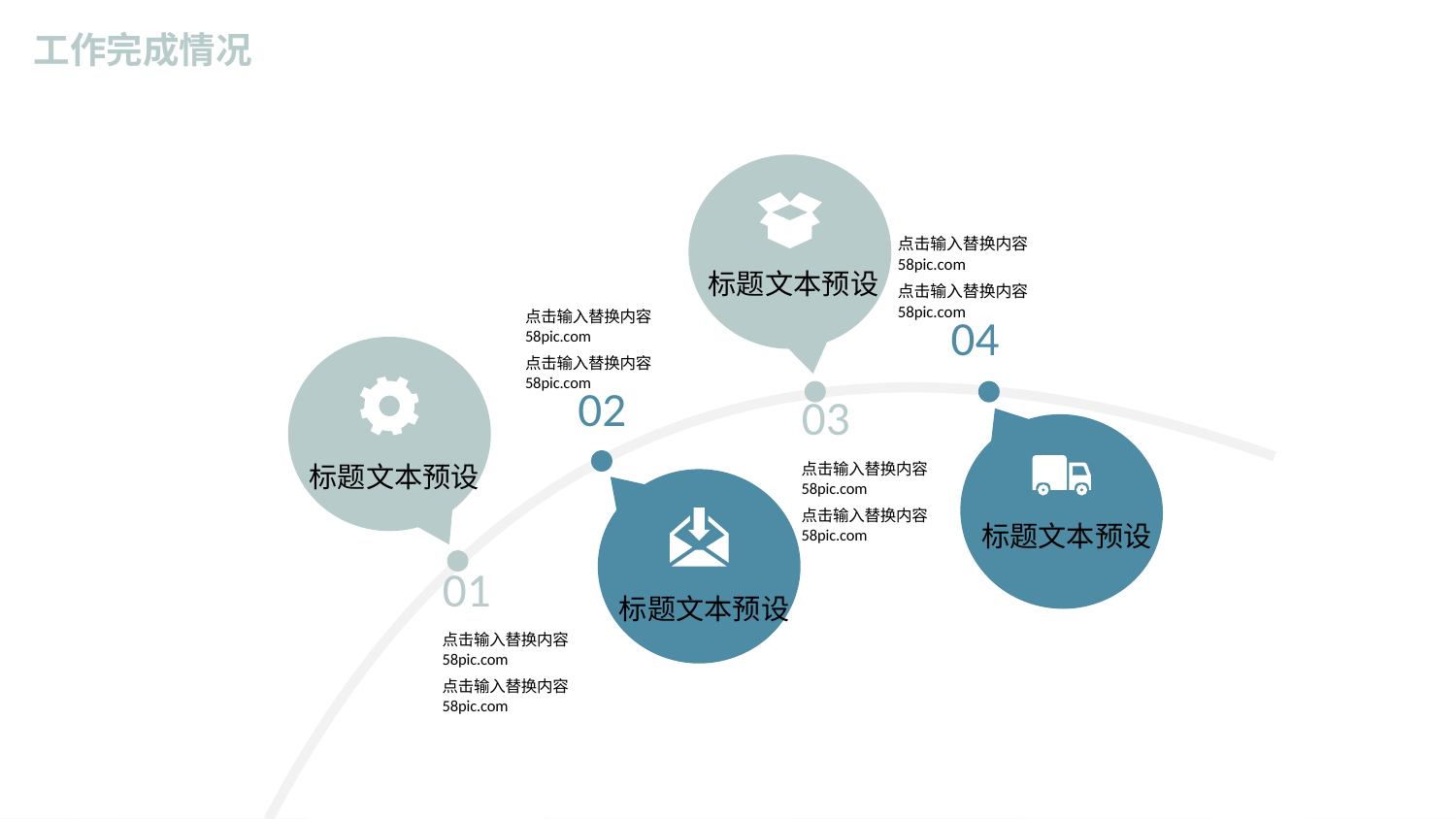

工作完成情况

点击输入替换内容58pic.com
点击输入替换内容58pic.com
标题文本预设
点击输入替换内容58pic.com
点击输入替换内容58pic.com
04

02
03

点击输入替换内容58pic.com
点击输入替换内容58pic.com
标题文本预设

标题文本预设

01
标题文本预设
点击输入替换内容58pic.com
点击输入替换内容58pic.com